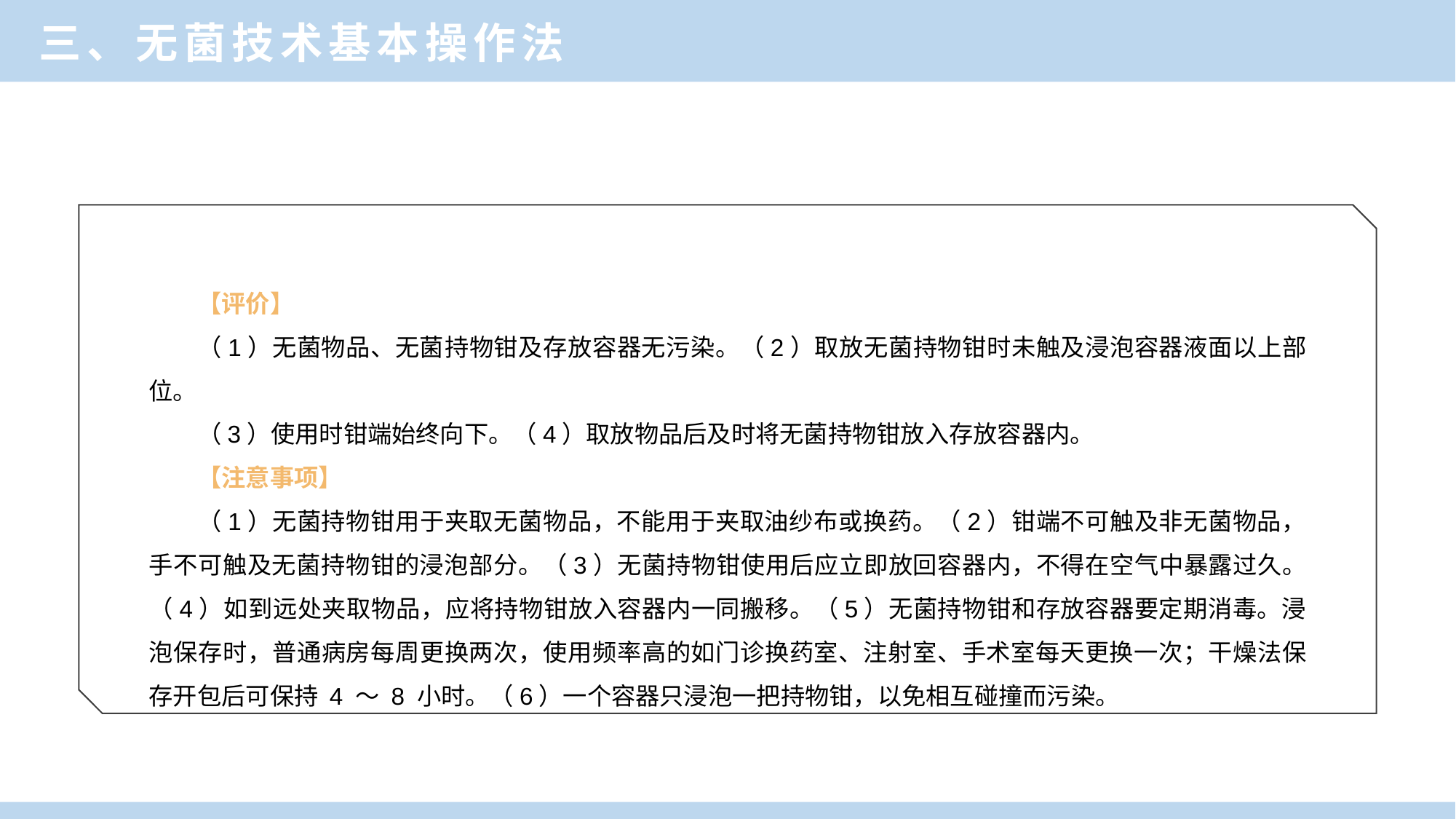

三、无菌技术基本操作法

【评价】
（1）无菌物品、无菌持物钳及存放容器无污染。（2）取放无菌持物钳时未触及浸泡容器液面以上部位。
（3）使用时钳端始终向下。（4）取放物品后及时将无菌持物钳放入存放容器内。
【注意事项】
（1）无菌持物钳用于夹取无菌物品，不能用于夹取油纱布或换药。（2）钳端不可触及非无菌物品，手不可触及无菌持物钳的浸泡部分。（3）无菌持物钳使用后应立即放回容器内，不得在空气中暴露过久。（4）如到远处夹取物品，应将持物钳放入容器内一同搬移。（5）无菌持物钳和存放容器要定期消毒。浸泡保存时，普通病房每周更换两次，使用频率高的如门诊换药室、注射室、手术室每天更换一次；干燥法保存开包后可保持 4 ～ 8 小时。（6）一个容器只浸泡一把持物钳，以免相互碰撞而污染。